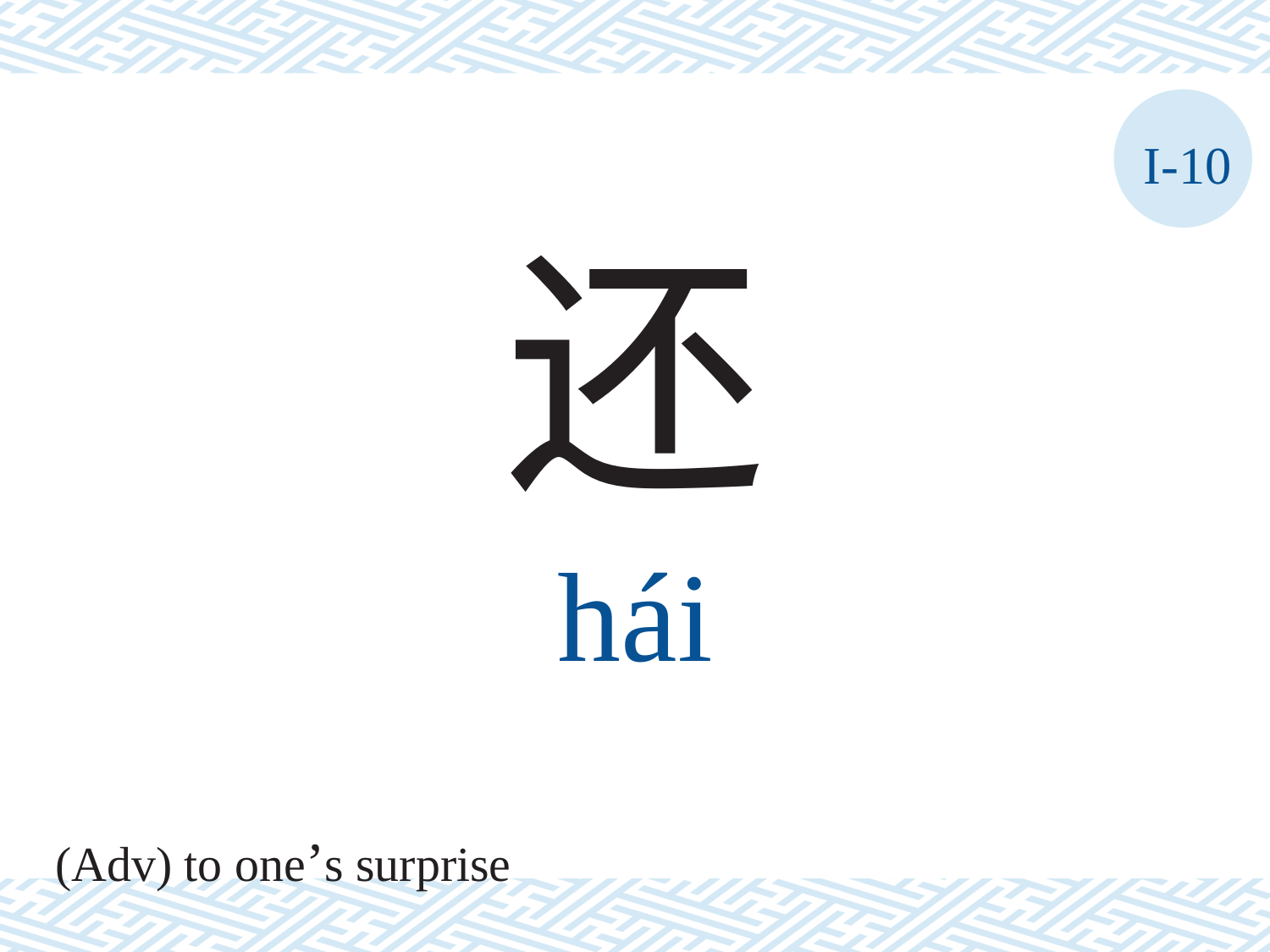

I-10
还
hái
(Adv) to one’s surprise